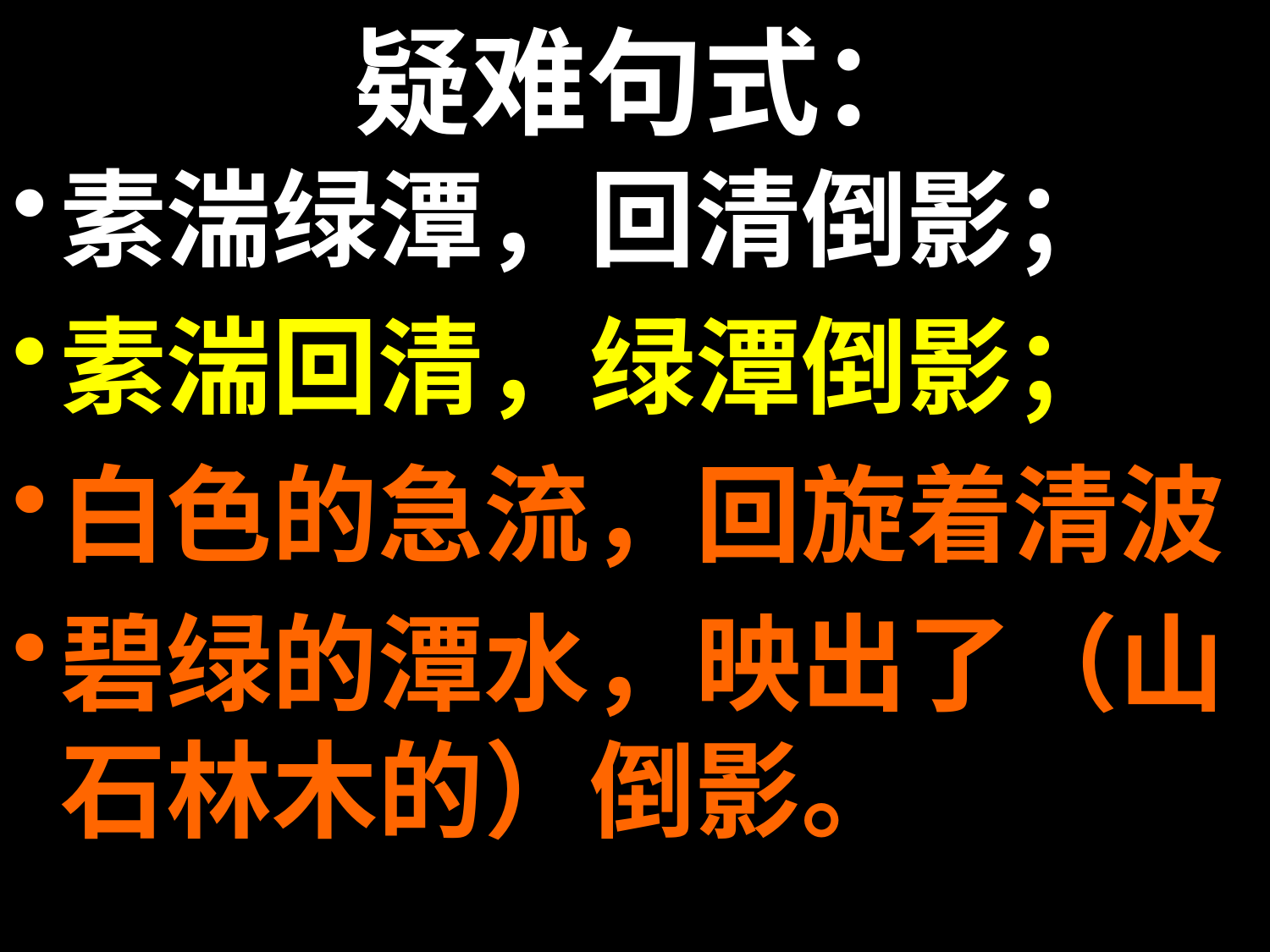

# 疑难句式：
素湍绿潭，回清倒影；
素湍回清，绿潭倒影；
白色的急流，回旋着清波
碧绿的潭水，映出了（山石林木的）倒影。